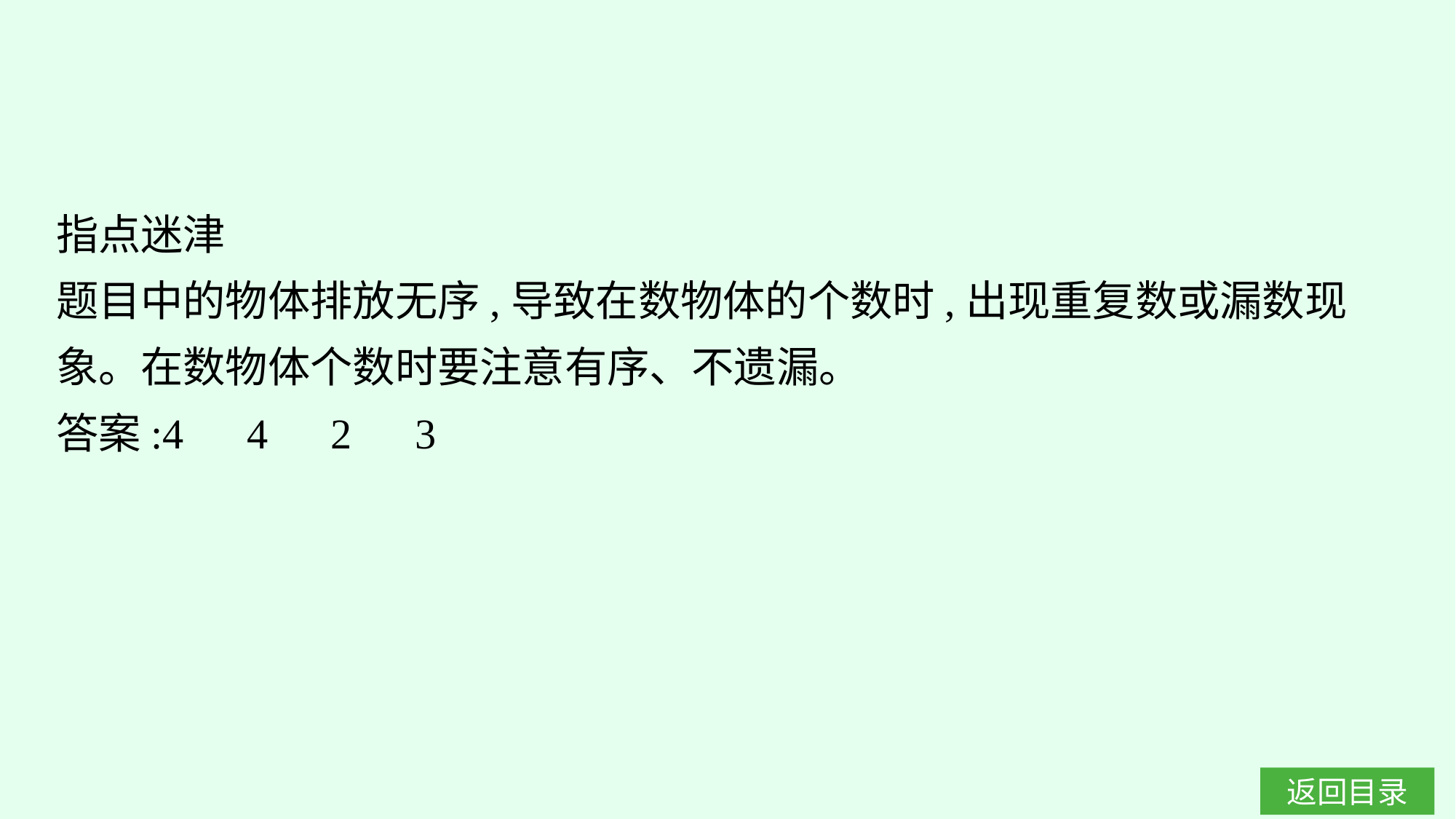

指点迷津
题目中的物体排放无序,导致在数物体的个数时,出现重复数或漏数现象。在数物体个数时要注意有序、不遗漏。
答案:4　4　2　3